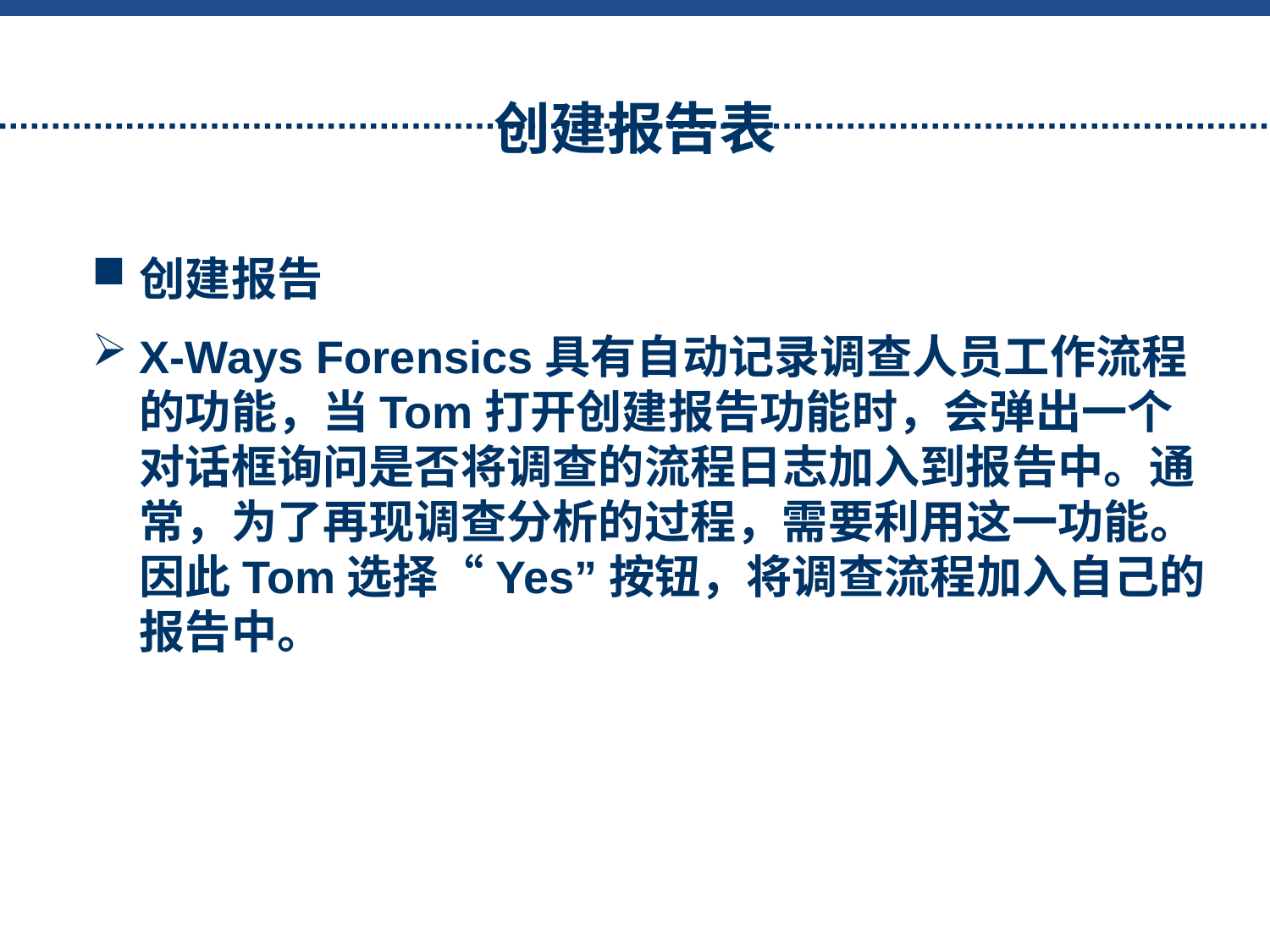

# 创建报告表
创建报告
X-Ways Forensics具有自动记录调查人员工作流程的功能，当Tom打开创建报告功能时，会弹出一个对话框询问是否将调查的流程日志加入到报告中。通常，为了再现调查分析的过程，需要利用这一功能。因此Tom选择“Yes”按钮，将调查流程加入自己的报告中。